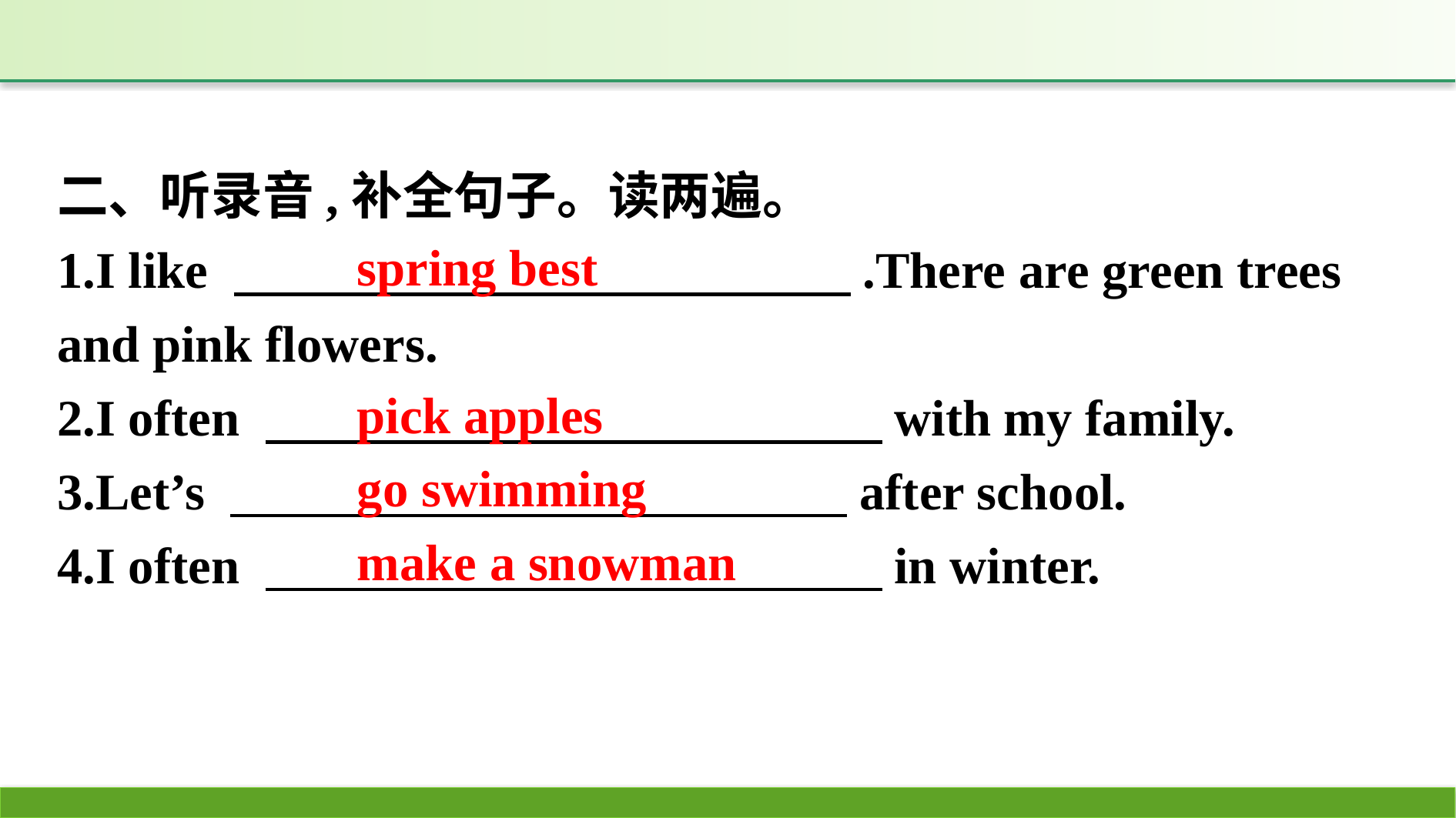

二、听录音,补全句子。读两遍。
1.I like 　　　　　　　　　　　　.There are green trees and pink flowers.
2.I often 　　　　　　　　　　　　with my family.
3.Let’s 　　　　　　　　　　　　after school.
4.I often 　　　　　　　　　　　　in winter.
spring best

pick apples
go swimming
make a snowman